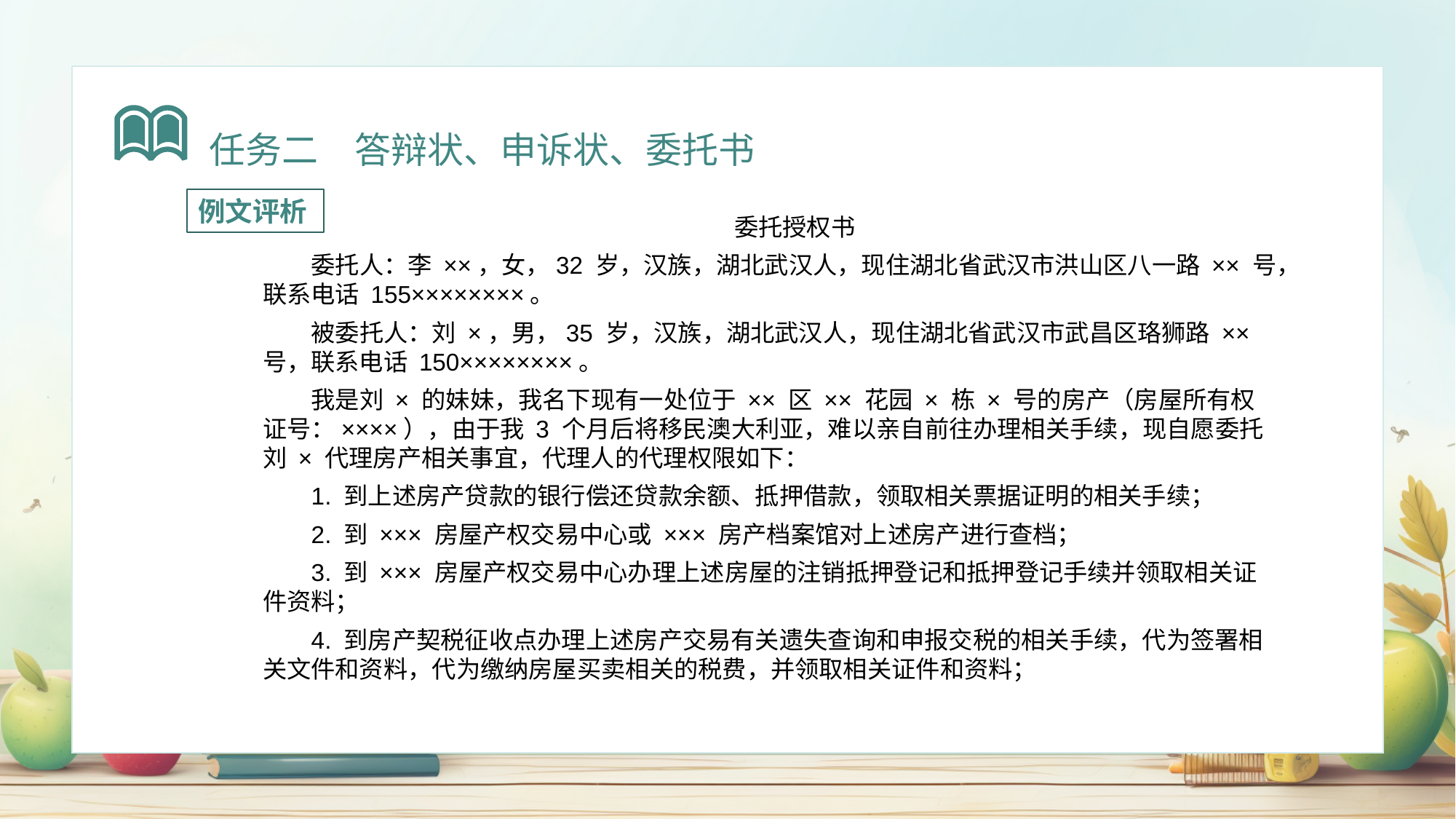

任务二　答辩状、申诉状、委托书

例文评析
委托授权书
委托人：李 ××，女，32 岁，汉族，湖北武汉人，现住湖北省武汉市洪山区八一路 ×× 号，联系电话 155××××××××。
被委托人：刘 ×，男，35 岁，汉族，湖北武汉人，现住湖北省武汉市武昌区珞狮路 ×× 号，联系电话 150××××××××。
我是刘 × 的妹妹，我名下现有一处位于 ×× 区 ×× 花园 × 栋 × 号的房产（房屋所有权证号：××××），由于我 3 个月后将移民澳大利亚，难以亲自前往办理相关手续，现自愿委托刘 × 代理房产相关事宜，代理人的代理权限如下：
1. 到上述房产贷款的银行偿还贷款余额、抵押借款，领取相关票据证明的相关手续；
2. 到 ××× 房屋产权交易中心或 ××× 房产档案馆对上述房产进行查档；
3. 到 ××× 房屋产权交易中心办理上述房屋的注销抵押登记和抵押登记手续并领取相关证件资料；
4. 到房产契税征收点办理上述房产交易有关遗失查询和申报交税的相关手续，代为签署相关文件和资料，代为缴纳房屋买卖相关的税费，并领取相关证件和资料；